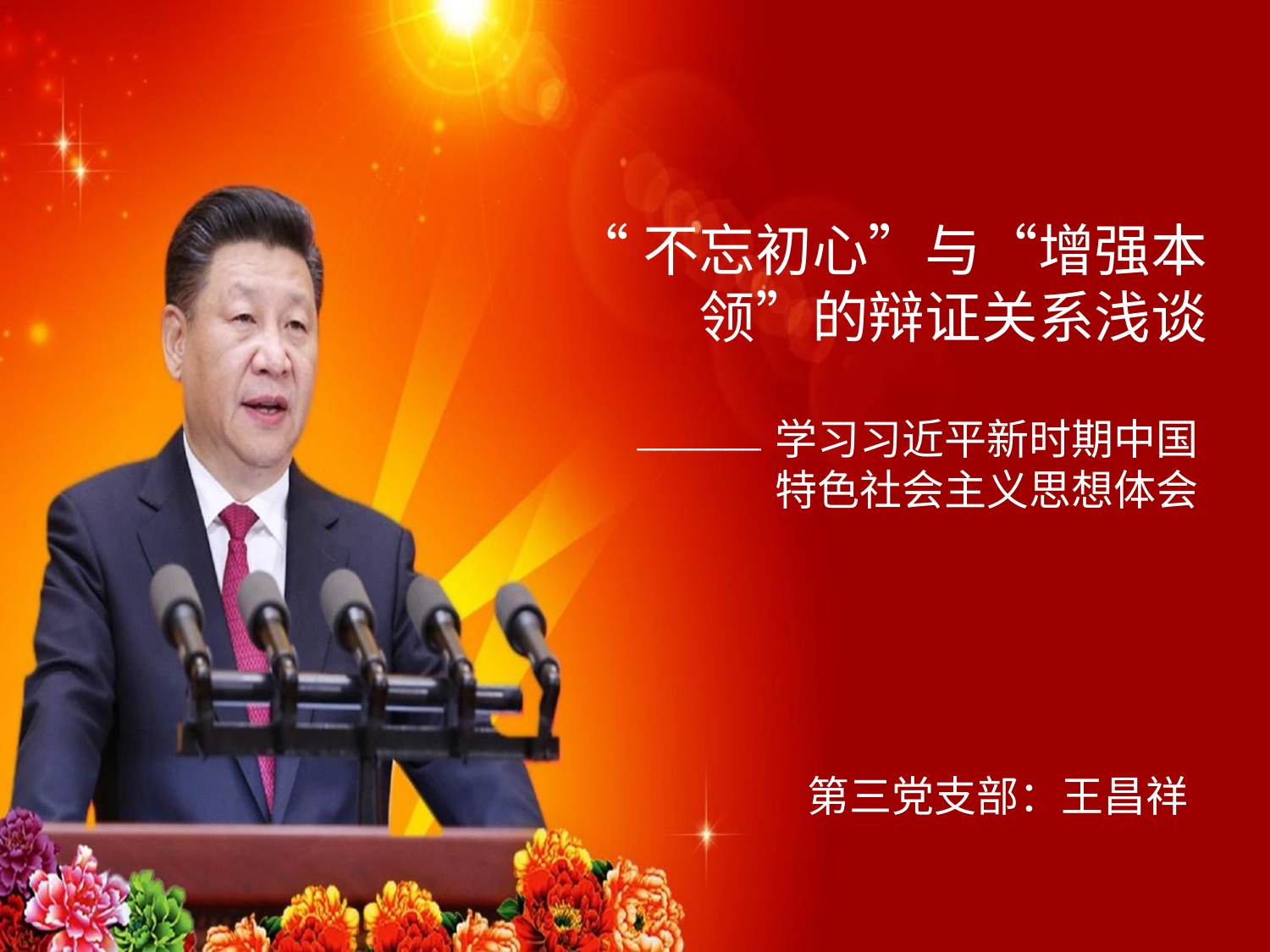

“不忘初心”与“增强本领”的辩证关系浅谈
_______
学习习近平新时期中国特色社会主义思想体会
第三党支部：王昌祥